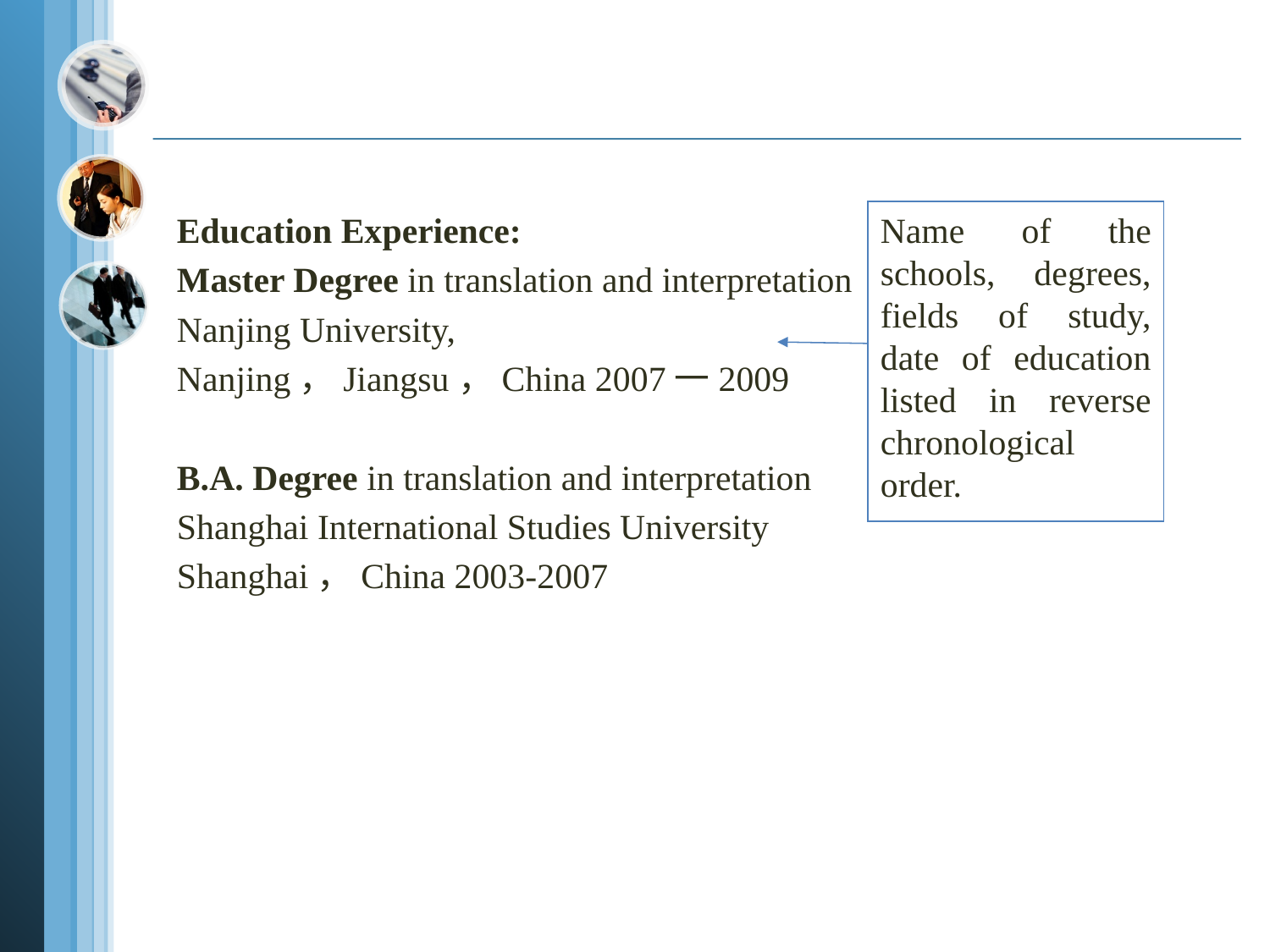

Education Experience:
Master Degree in translation and interpretation
Nanjing University,
Nanjing，Jiangsu，China 2007一2009

B.A. Degree in translation and interpretation
Shanghai International Studies University
Shanghai，China 2003-2007

Name of the schools, degrees, fields of study, date of education listed in reverse chronological order.